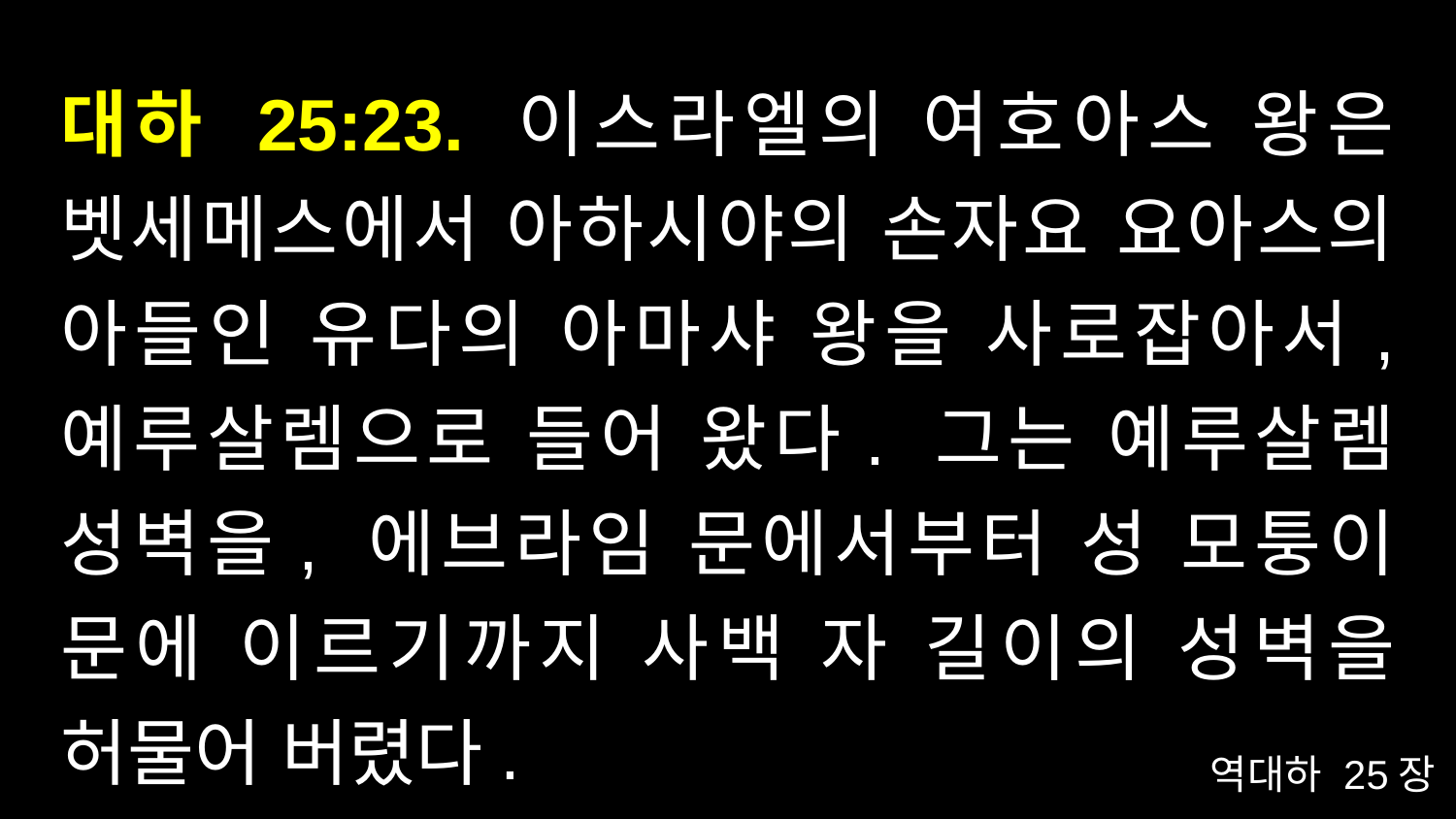

# 대하 25:23. 이스라엘의 여호아스 왕은 벳세메스에서 아하시야의 손자요 요아스의 아들인 유다의 아마샤 왕을 사로잡아서, 예루살렘으로 들어 왔다. 그는 예루살렘 성벽을, 에브라임 문에서부터 성 모퉁이 문에 이르기까지 사백 자 길이의 성벽을 허물어 버렸다.
역대하 25장